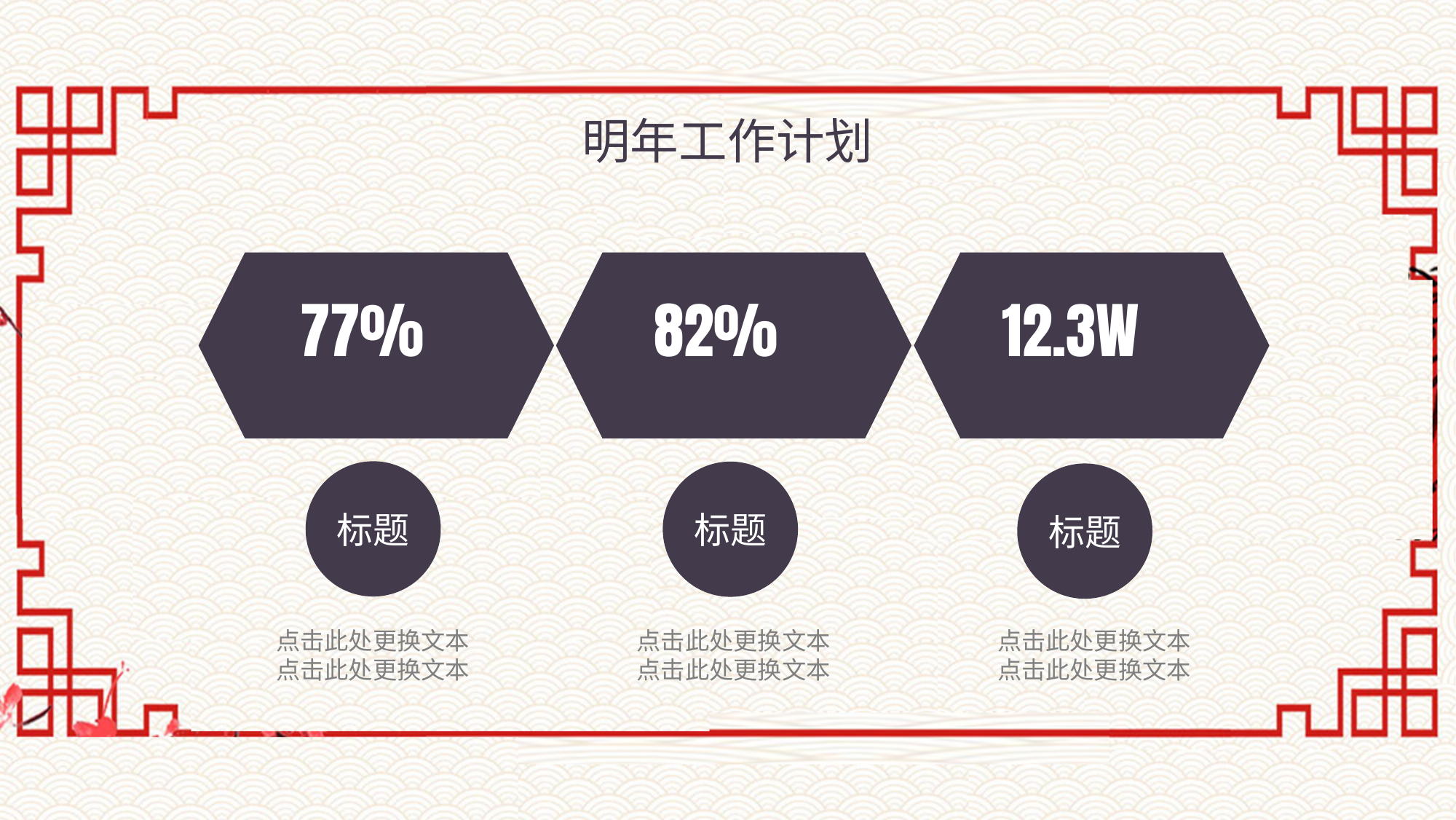

明年工作计划

12.3W
77%
82%
标题
标题
标题
点击此处更换文本
点击此处更换文本
点击此处更换文本
点击此处更换文本
点击此处更换文本
点击此处更换文本